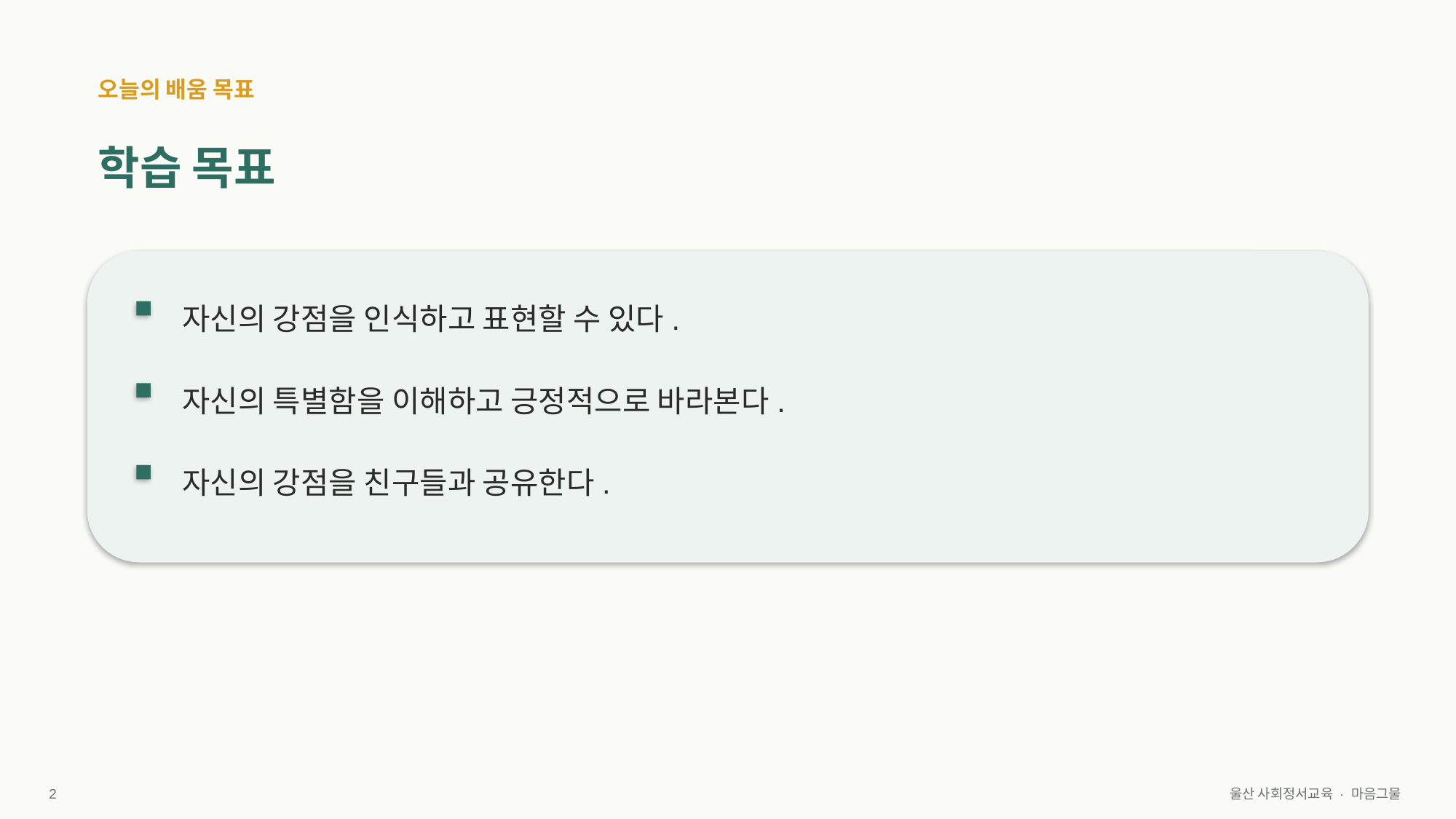

오늘의 배움 목표
학습 목표

자신의 강점을 인식하고 표현할 수 있다.

자신의 특별함을 이해하고 긍정적으로 바라본다.

자신의 강점을 친구들과 공유한다.

2
울산 사회정서교육 · 마음그물